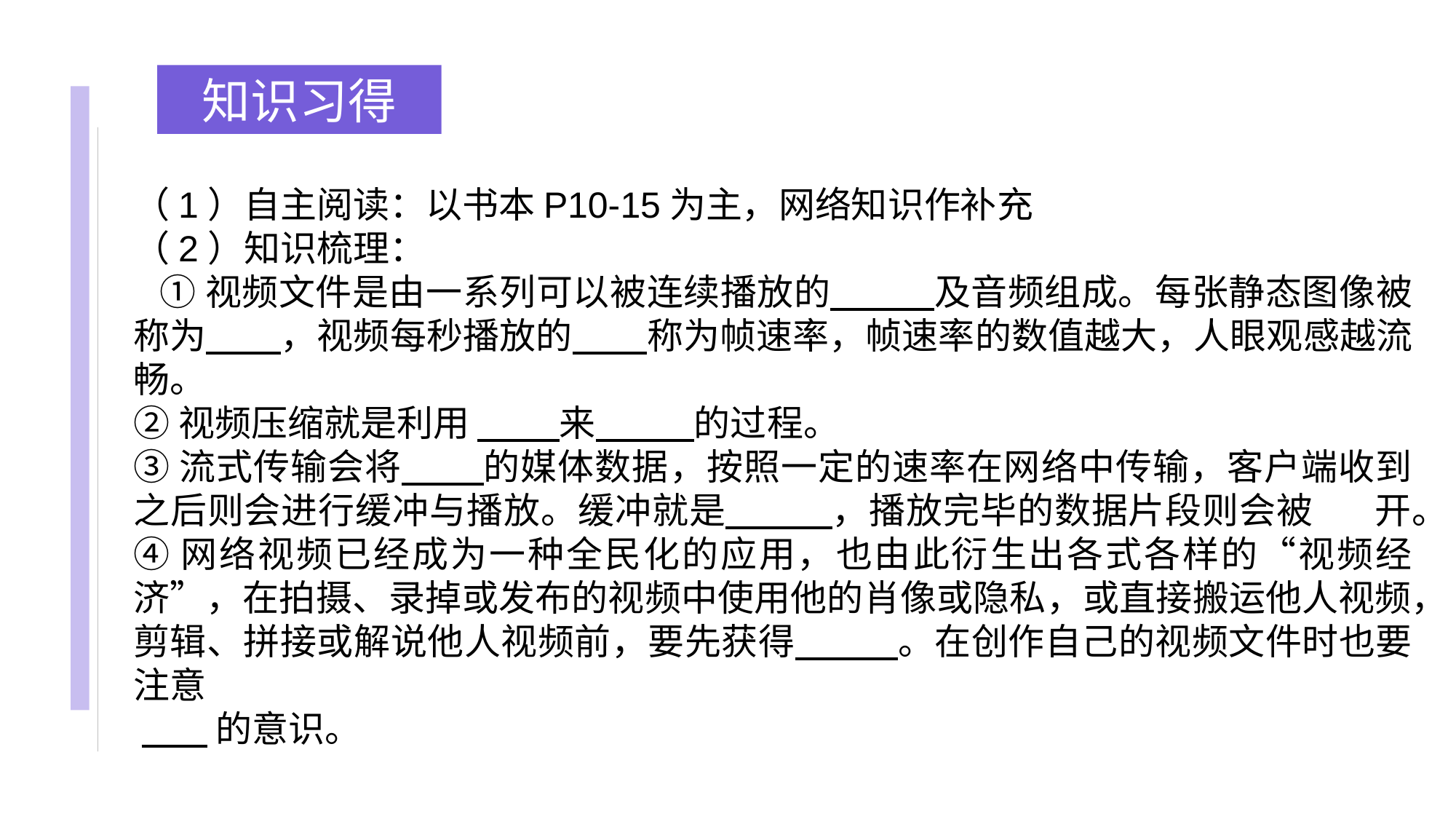

知识习得

（1）自主阅读：以书本P10-15为主，网络知识作补充
（2）知识梳理：
   ①视频文件是由一系列可以被连续播放的            及音频组成。每张静态图像被称为         ，视频每秒播放的         称为帧速率，帧速率的数值越大，人眼观感越流畅。
②视频压缩就是利用           来            的过程。
③流式传输会将         的媒体数据，按照一定的速率在网络中传输，客户端收到之后则会进行缓冲与播放。缓冲就是            ，播放完毕的数据片段则会被       开。
④网络视频已经成为一种全民化的应用，也由此衍生出各式各样的“视频经济”，在拍摄、录掉或发布的视频中使用他的肖像或隐私，或直接搬运他人视频，剪辑、拼接或解说他人视频前，要先获得            。在创作自己的视频文件时也要注意
         的意识。